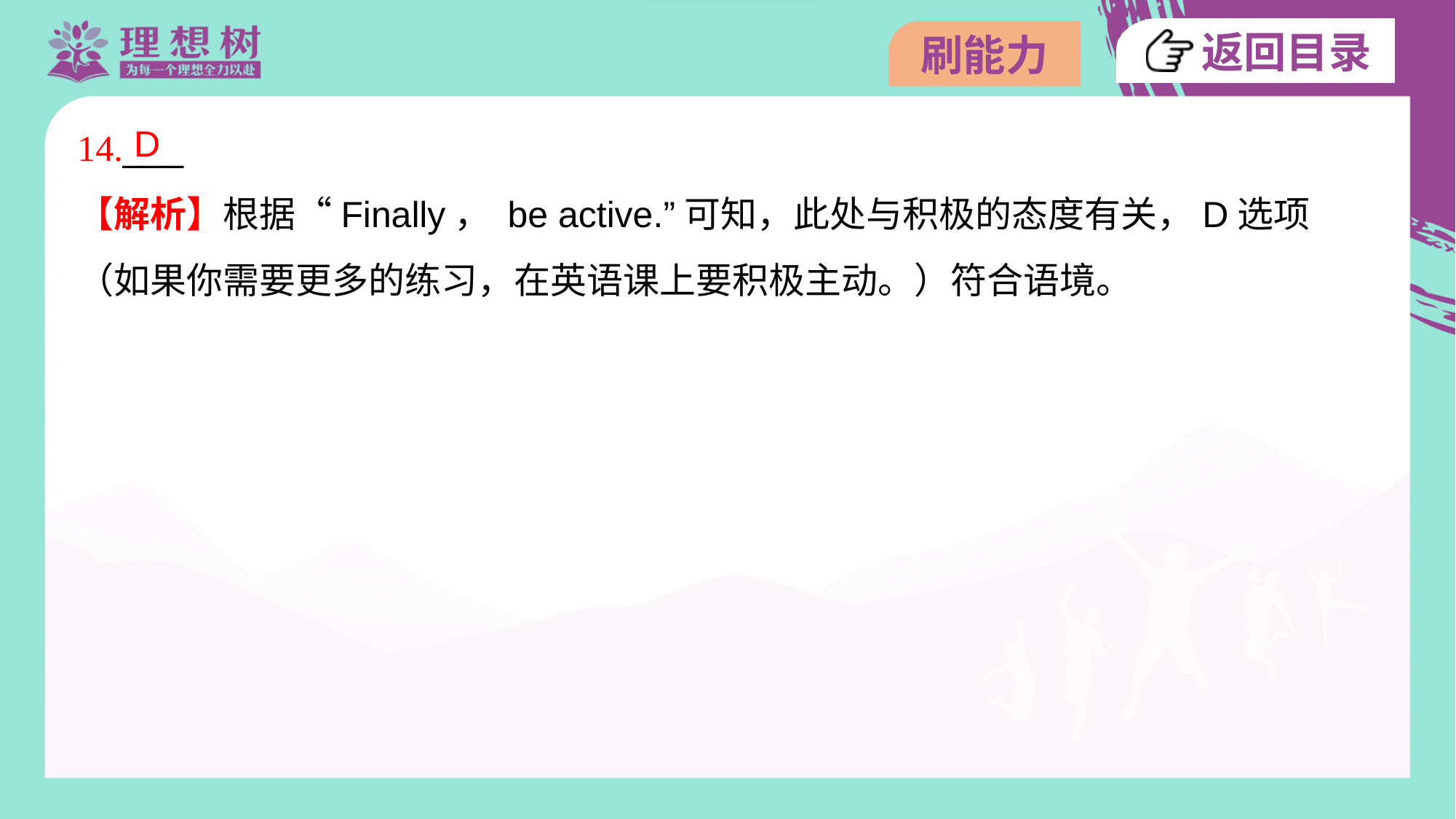

D
14.___
【解析】根据“Finally， be active.”可知，此处与积极的态度有关，D选项
（如果你需要更多的练习，在英语课上要积极主动。）符合语境。